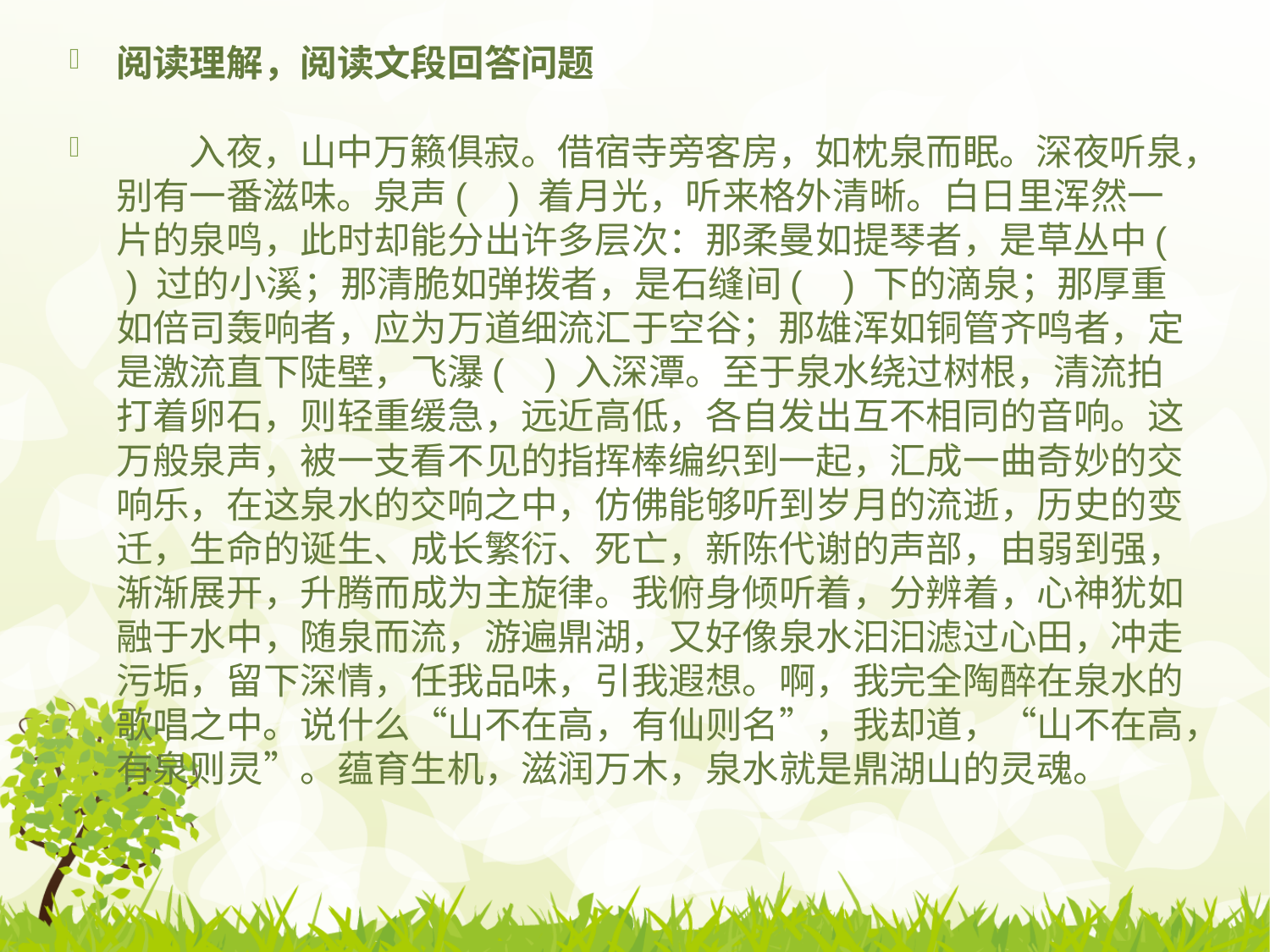

#
阅读理解，阅读文段回答问题

        入夜，山中万籁俱寂。借宿寺旁客房，如枕泉而眠。深夜听泉，别有一番滋味。泉声(    ) 着月光，听来格外清晰。白日里浑然一片的泉鸣，此时却能分出许多层次：那柔曼如提琴者，是草丛中(    ) 过的小溪；那清脆如弹拨者，是石缝间(    ) 下的滴泉；那厚重如倍司轰响者，应为万道细流汇于空谷；那雄浑如铜管齐鸣者，定是激流直下陡壁，飞瀑(    ) 入深潭。至于泉水绕过树根，清流拍打着卵石，则轻重缓急，远近高低，各自发出互不相同的音响。这万般泉声，被一支看不见的指挥棒编织到一起，汇成一曲奇妙的交响乐，在这泉水的交响之中，仿佛能够听到岁月的流逝，历史的变迁，生命的诞生、成长繁衍、死亡，新陈代谢的声部，由弱到强，渐渐展开，升腾而成为主旋律。我俯身倾听着，分辨着，心神犹如融于水中，随泉而流，游遍鼎湖，又好像泉水汩汩滤过心田，冲走污垢，留下深情，任我品味，引我遐想。啊，我完全陶醉在泉水的歌唱之中。说什么“山不在高，有仙则名”，我却道，“山不在高，有泉则灵”。蕴育生机，滋润万木，泉水就是鼎湖山的灵魂。